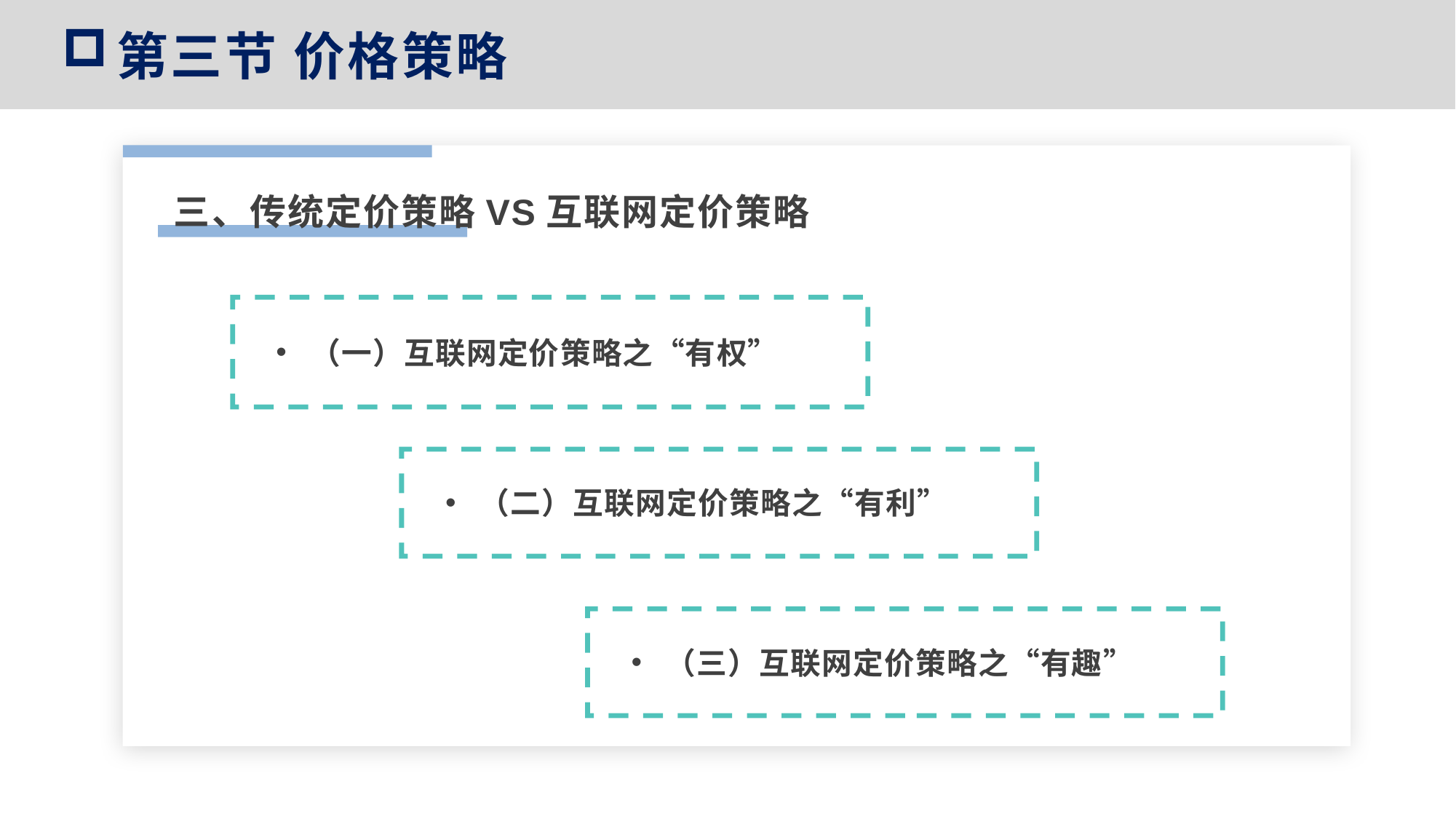

第三节 价格策略

三、传统定价策略VS互联网定价策略

（一）互联网定价策略之“有权”

（二）互联网定价策略之“有利”

（三）互联网定价策略之“有趣”